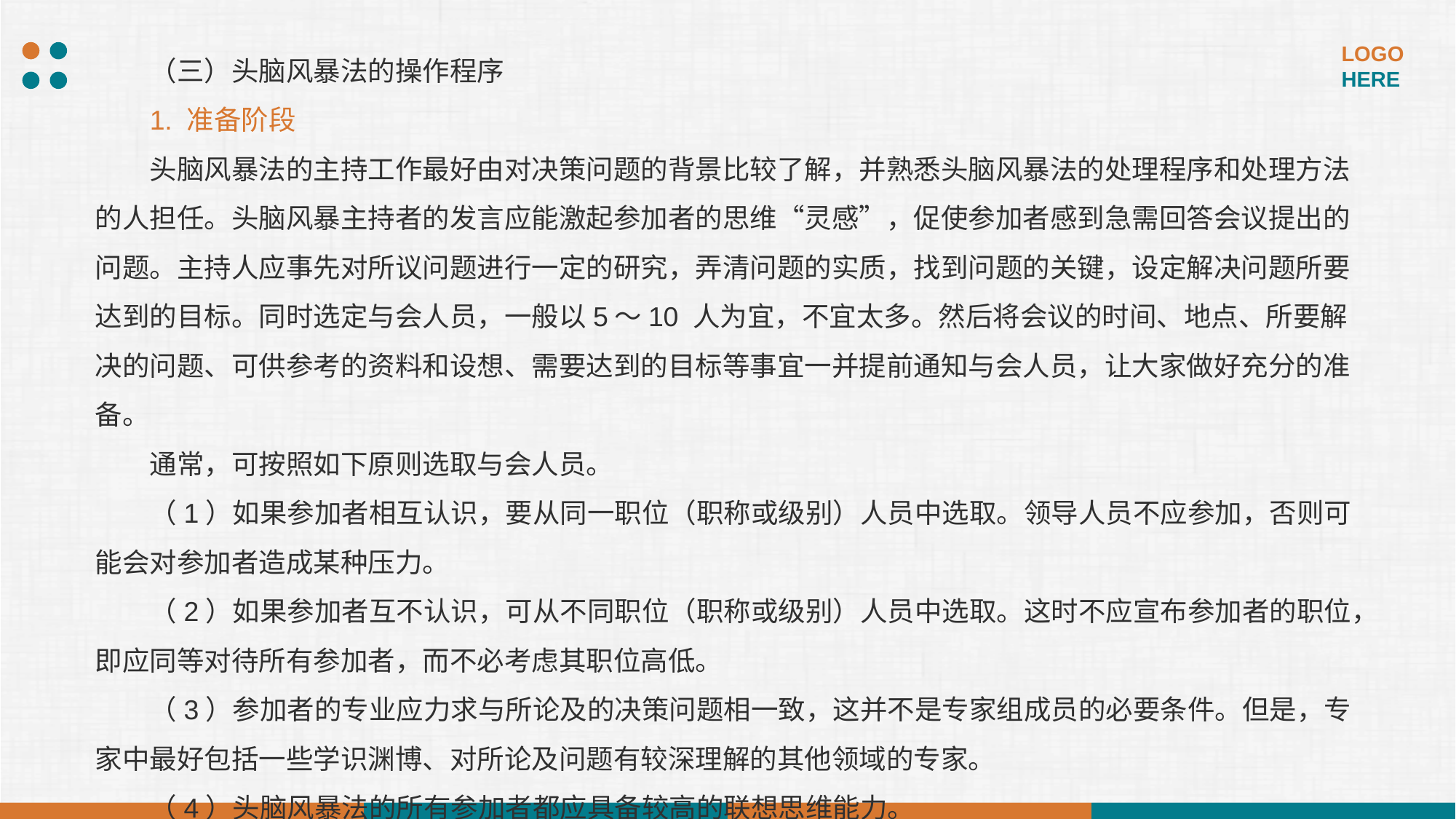

（三）头脑风暴法的操作程序
1. 准备阶段
头脑风暴法的主持工作最好由对决策问题的背景比较了解，并熟悉头脑风暴法的处理程序和处理方法的人担任。头脑风暴主持者的发言应能激起参加者的思维“灵感”，促使参加者感到急需回答会议提出的问题。主持人应事先对所议问题进行一定的研究，弄清问题的实质，找到问题的关键，设定解决问题所要达到的目标。同时选定与会人员，一般以5～10 人为宜，不宜太多。然后将会议的时间、地点、所要解决的问题、可供参考的资料和设想、需要达到的目标等事宜一并提前通知与会人员，让大家做好充分的准备。
通常，可按照如下原则选取与会人员。
（1）如果参加者相互认识，要从同一职位（职称或级别）人员中选取。领导人员不应参加，否则可能会对参加者造成某种压力。
（2）如果参加者互不认识，可从不同职位（职称或级别）人员中选取。这时不应宣布参加者的职位，即应同等对待所有参加者，而不必考虑其职位高低。
（3）参加者的专业应力求与所论及的决策问题相一致，这并不是专家组成员的必要条件。但是，专家中最好包括一些学识渊博、对所论及问题有较深理解的其他领域的专家。
（4）头脑风暴法的所有参加者都应具备较高的联想思维能力。